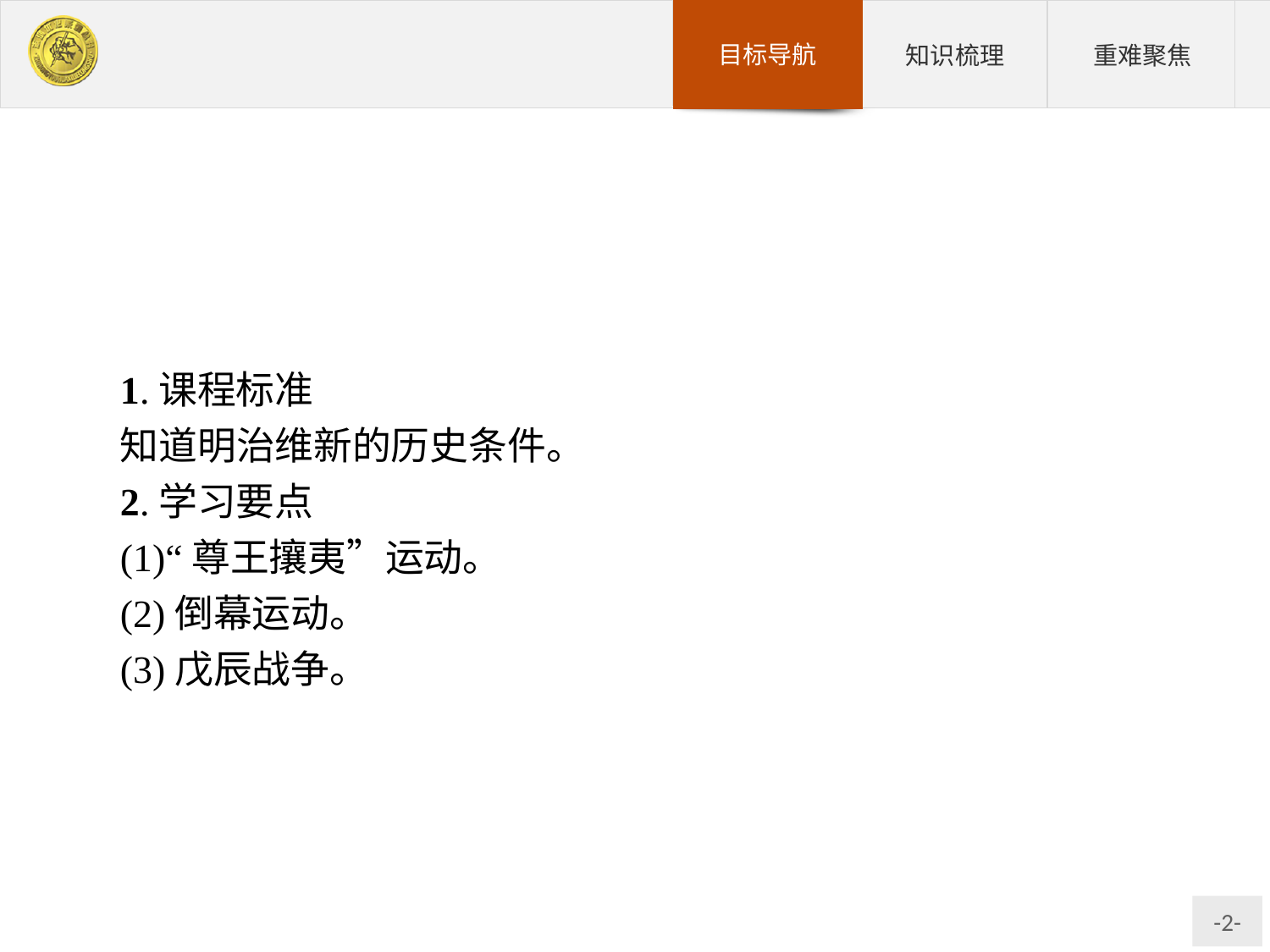

1.课程标准
知道明治维新的历史条件。
2.学习要点
(1)“尊王攘夷”运动。
(2)倒幕运动。
(3)戊辰战争。